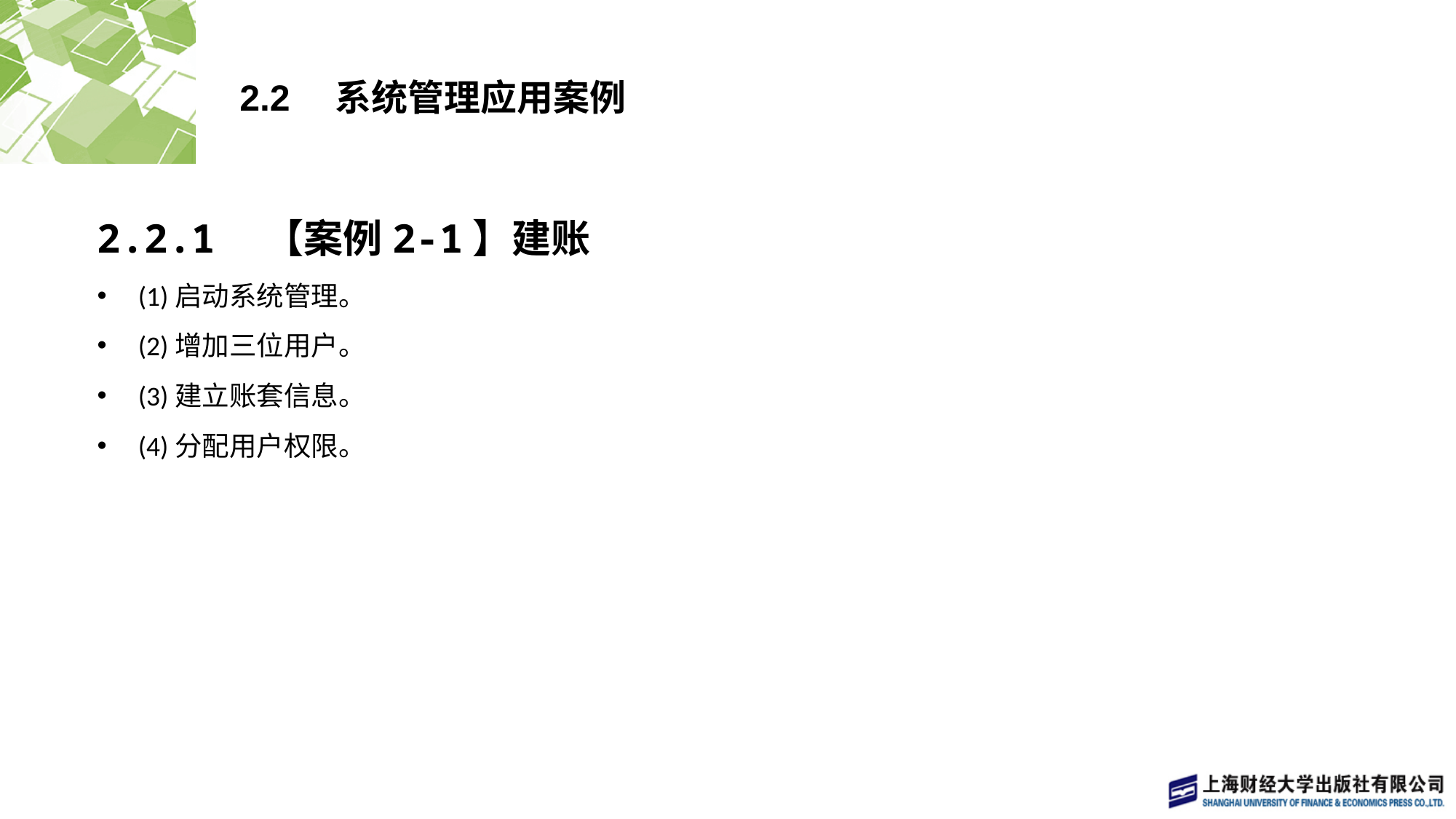

# 2.2　系统管理应用案例
2.2.1　【案例2-1】建账
(1)启动系统管理。
(2)增加三位用户。
(3)建立账套信息。
(4)分配用户权限。